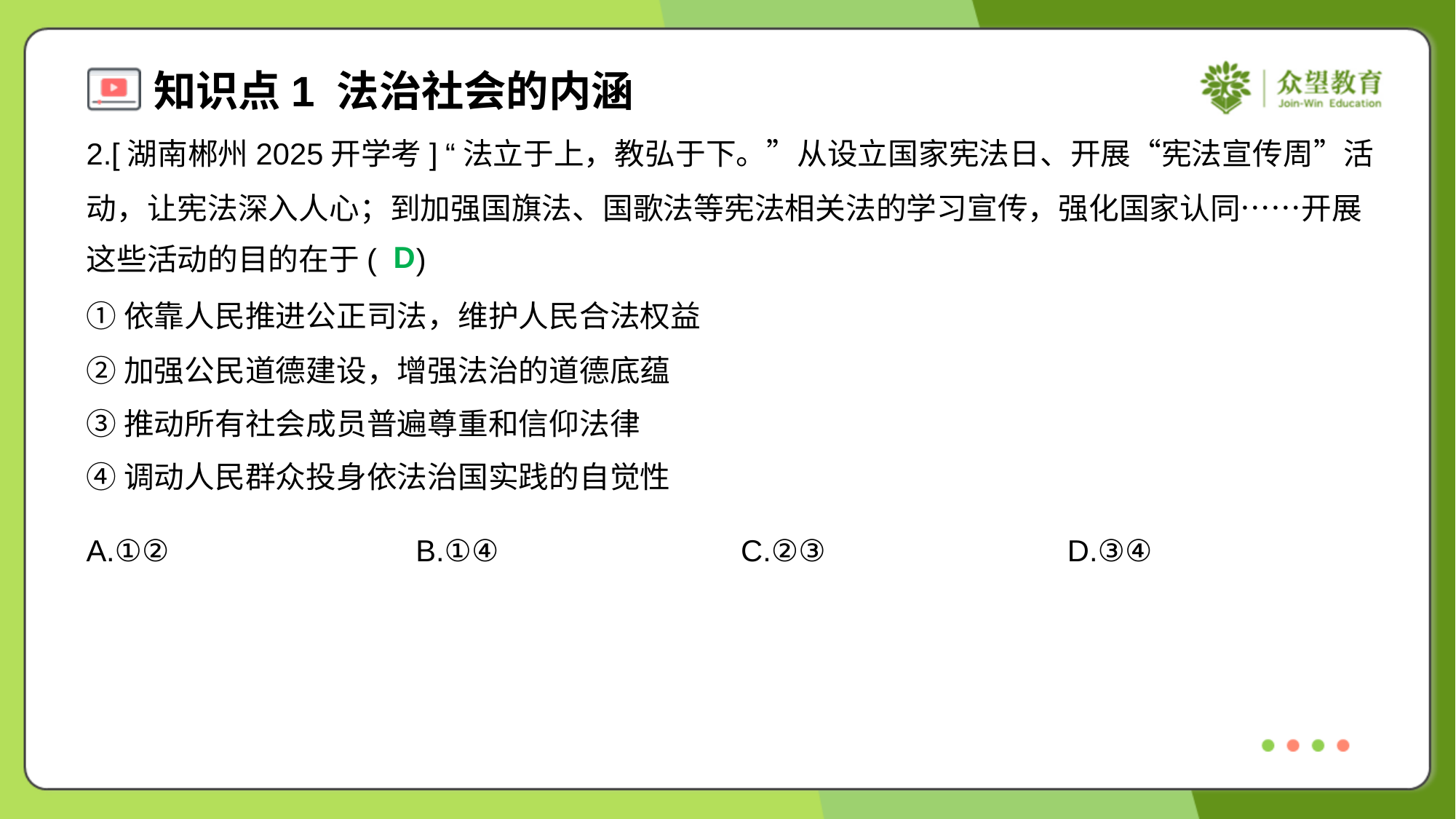

2.[湖南郴州2025开学考] “法立于上，教弘于下。”从设立国家宪法日、开展“宪法宣传周”活
动，让宪法深入人心；到加强国旗法、国歌法等宪法相关法的学习宣传，强化国家认同……开展
这些活动的目的在于(     )
D
①依靠人民推进公正司法，维护人民合法权益
②加强公民道德建设，增强法治的道德底蕴
③推动所有社会成员普遍尊重和信仰法律
④调动人民群众投身依法治国实践的自觉性
A.①②	B.①④	C.②③	D.③④